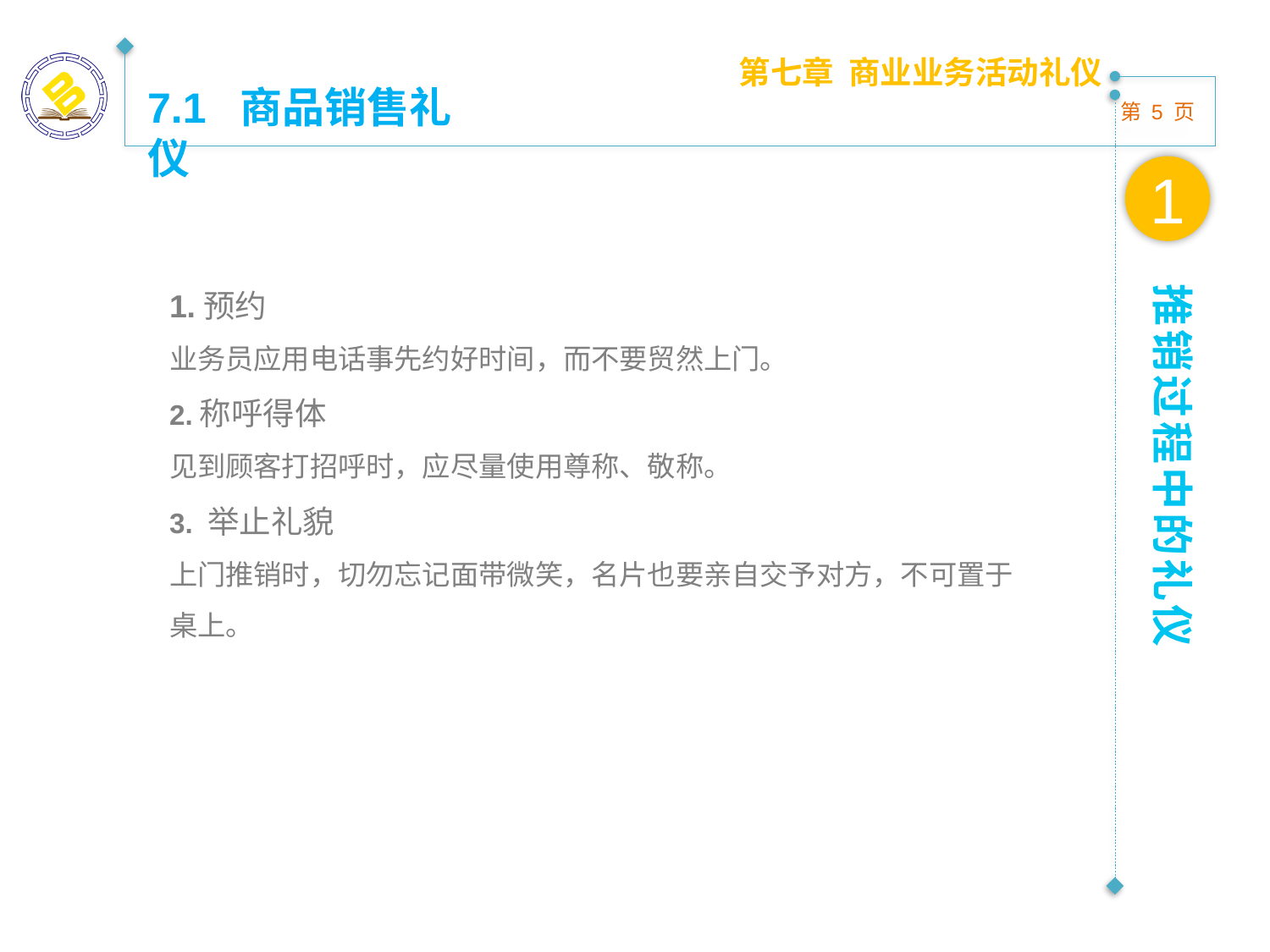

第七章  商业业务活动礼仪
7.1  商品销售礼仪
1
1.预约
业务员应用电话事先约好时间，而不要贸然上门。
2.称呼得体
见到顾客打招呼时，应尽量使用尊称、敬称。
3. 举止礼貌
上门推销时，切勿忘记面带微笑，名片也要亲自交予对方，不可置于桌上。

推销过程中的礼仪